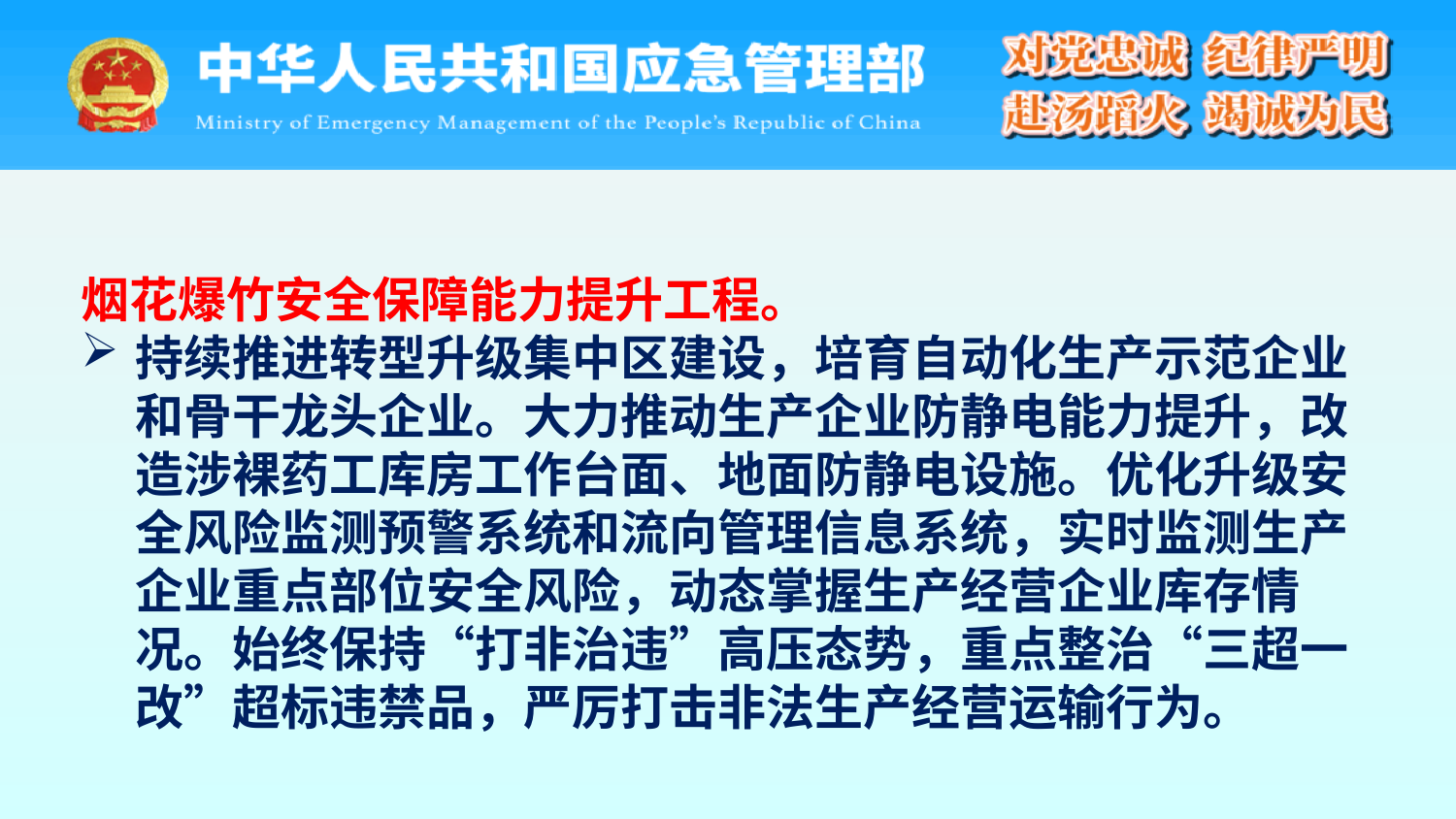

烟花爆竹安全保障能力提升工程。
持续推进转型升级集中区建设，培育自动化生产示范企业和骨干龙头企业。大力推动生产企业防静电能力提升，改造涉裸药工库房工作台面、地面防静电设施。优化升级安全风险监测预警系统和流向管理信息系统，实时监测生产企业重点部位安全风险，动态掌握生产经营企业库存情况。始终保持“打非治违”高压态势，重点整治“三超一改”超标违禁品，严厉打击非法生产经营运输行为。

80